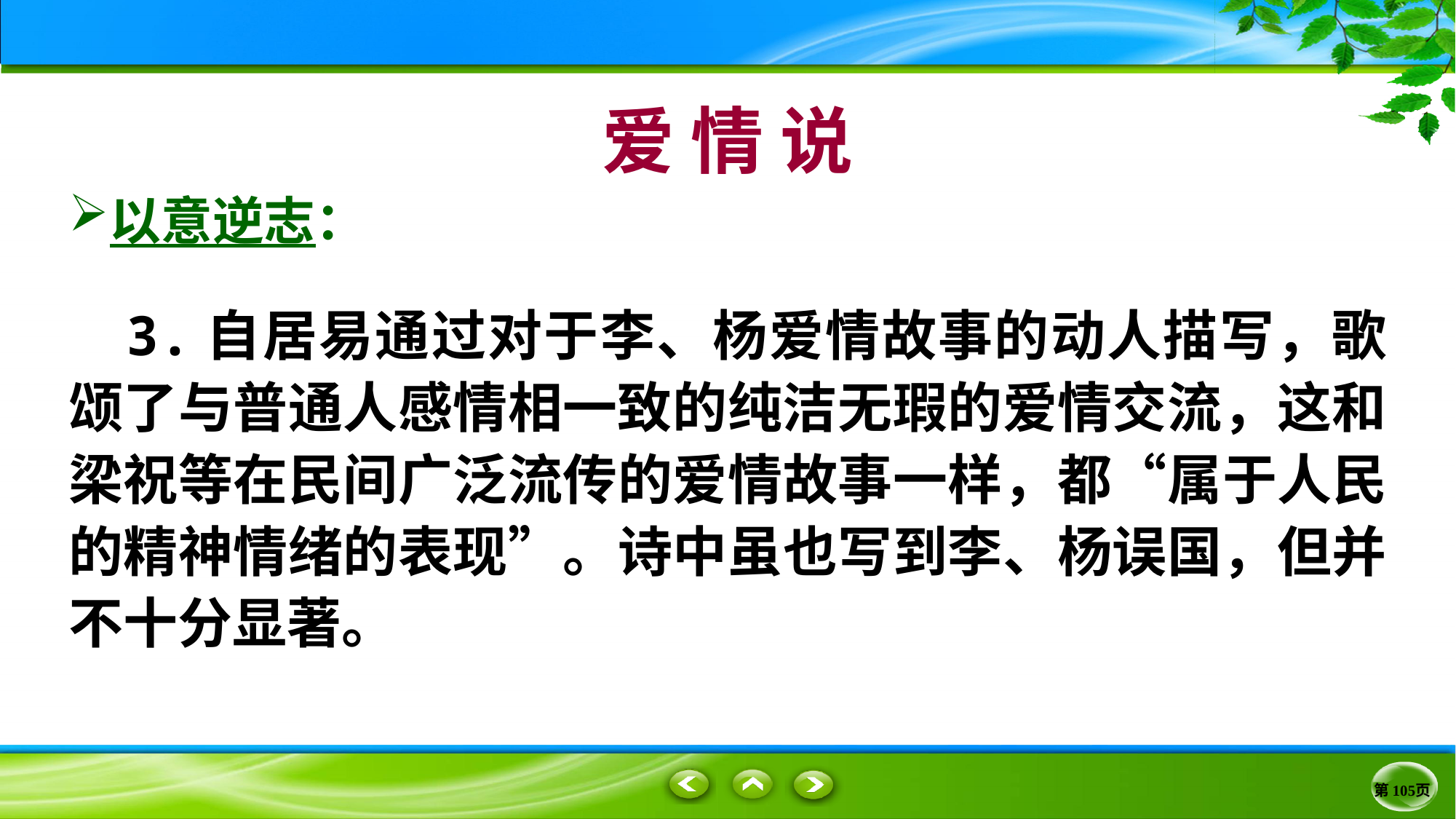

爱 情 说
以意逆志：

     3.自居易通过对于李、杨爱情故事的动人描写，歌颂了与普通人感情相一致的纯洁无瑕的爱情交流，这和梁祝等在民间广泛流传的爱情故事一样，都“属于人民的精神情绪的表现”。诗中虽也写到李、杨误国，但并不十分显著。